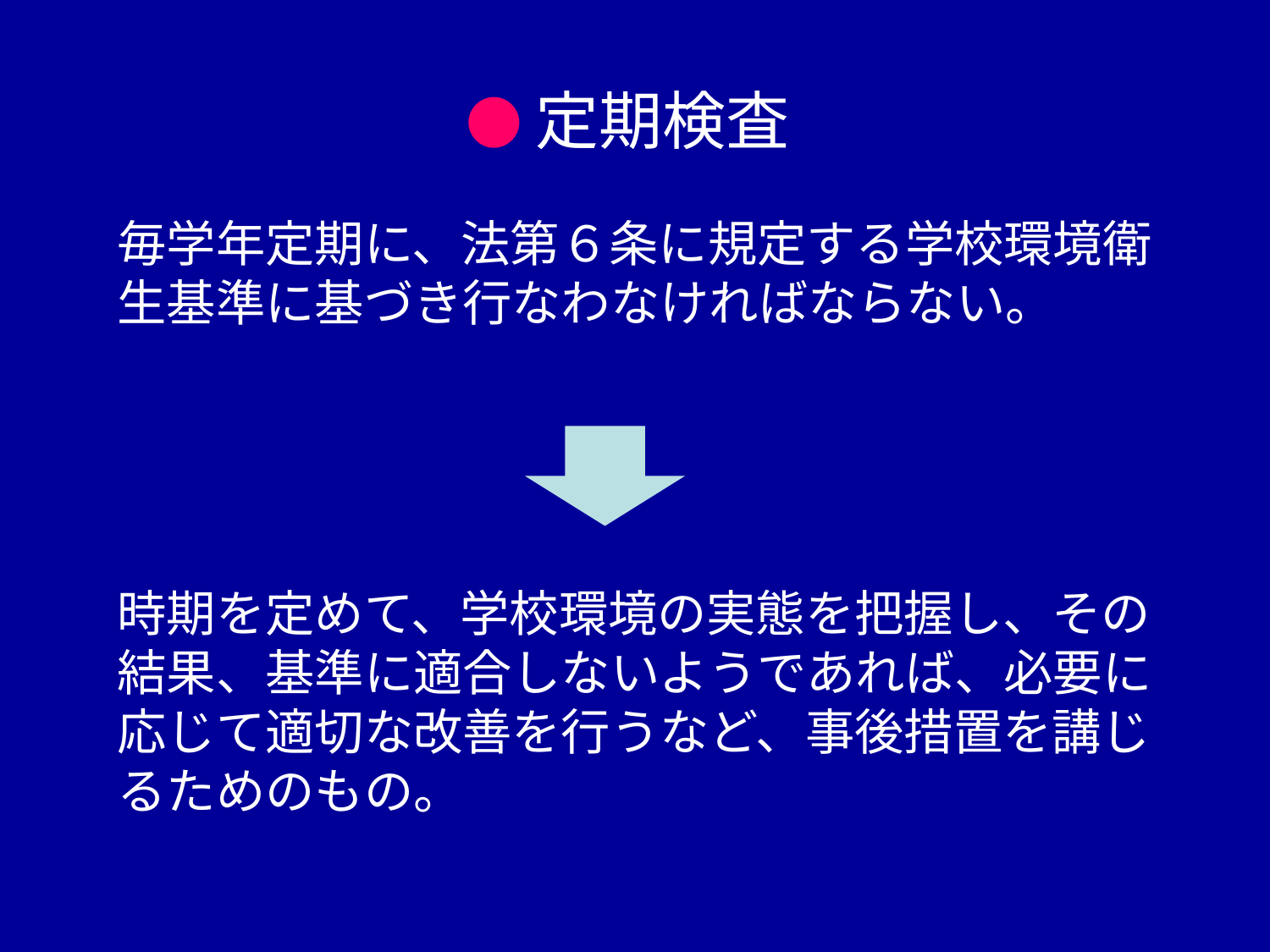

●定期検査
毎学年定期に、法第６条に規定する学校環境衛生基準に基づき行なわなければならない。

時期を定めて、学校環境の実態を把握し、その結果、基準に適合しないようであれば、必要に応じて適切な改善を行うなど、事後措置を講じるためのもの。